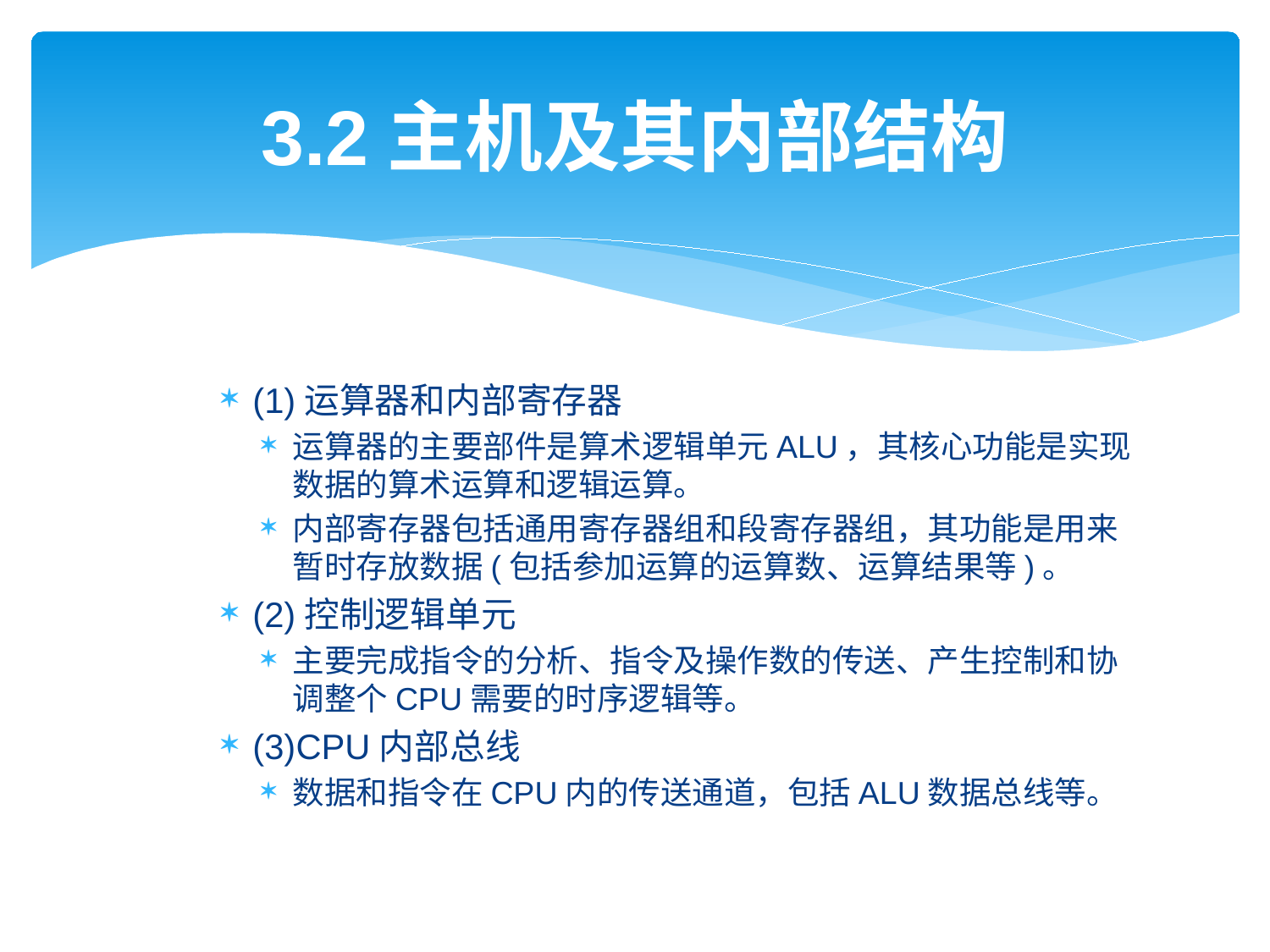

# 3.2主机及其内部结构
(1)运算器和内部寄存器
运算器的主要部件是算术逻辑单元ALU，其核心功能是实现数据的算术运算和逻辑运算。
内部寄存器包括通用寄存器组和段寄存器组，其功能是用来暂时存放数据(包括参加运算的运算数、运算结果等)。
(2)控制逻辑单元
主要完成指令的分析、指令及操作数的传送、产生控制和协调整个CPU需要的时序逻辑等。
(3)CPU内部总线
数据和指令在CPU内的传送通道，包括ALU数据总线等。